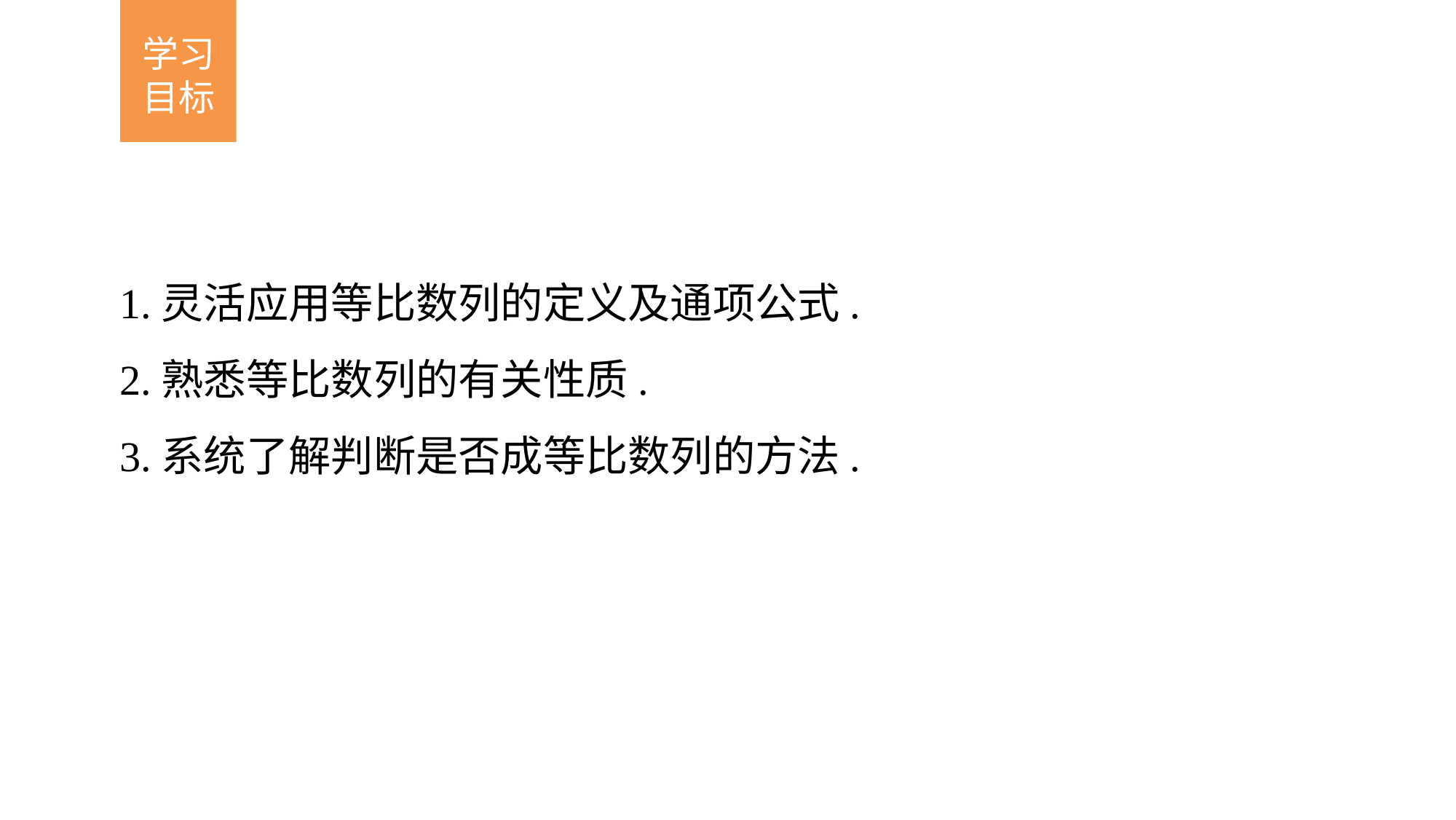

学习目标
1.灵活应用等比数列的定义及通项公式.
2.熟悉等比数列的有关性质.
3.系统了解判断是否成等比数列的方法.